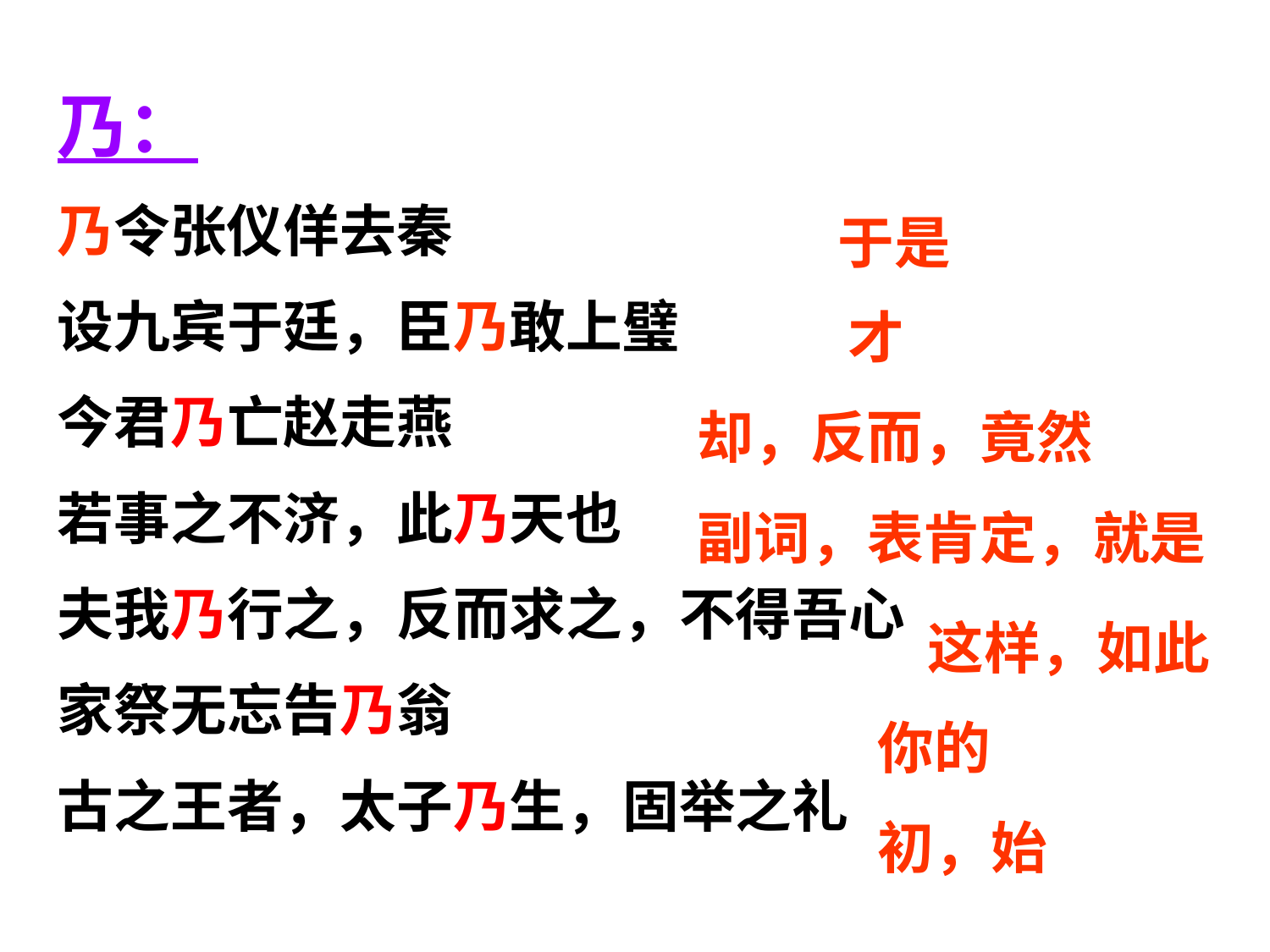

乃：
乃令张仪佯去秦
设九宾于廷，臣乃敢上璧
今君乃亡赵走燕
若事之不济，此乃天也
夫我乃行之，反而求之，不得吾心
家祭无忘告乃翁
古之王者，太子乃生，固举之礼
于是
才
却，反而，竟然
副词，表肯定，就是
这样，如此
你的
初，始